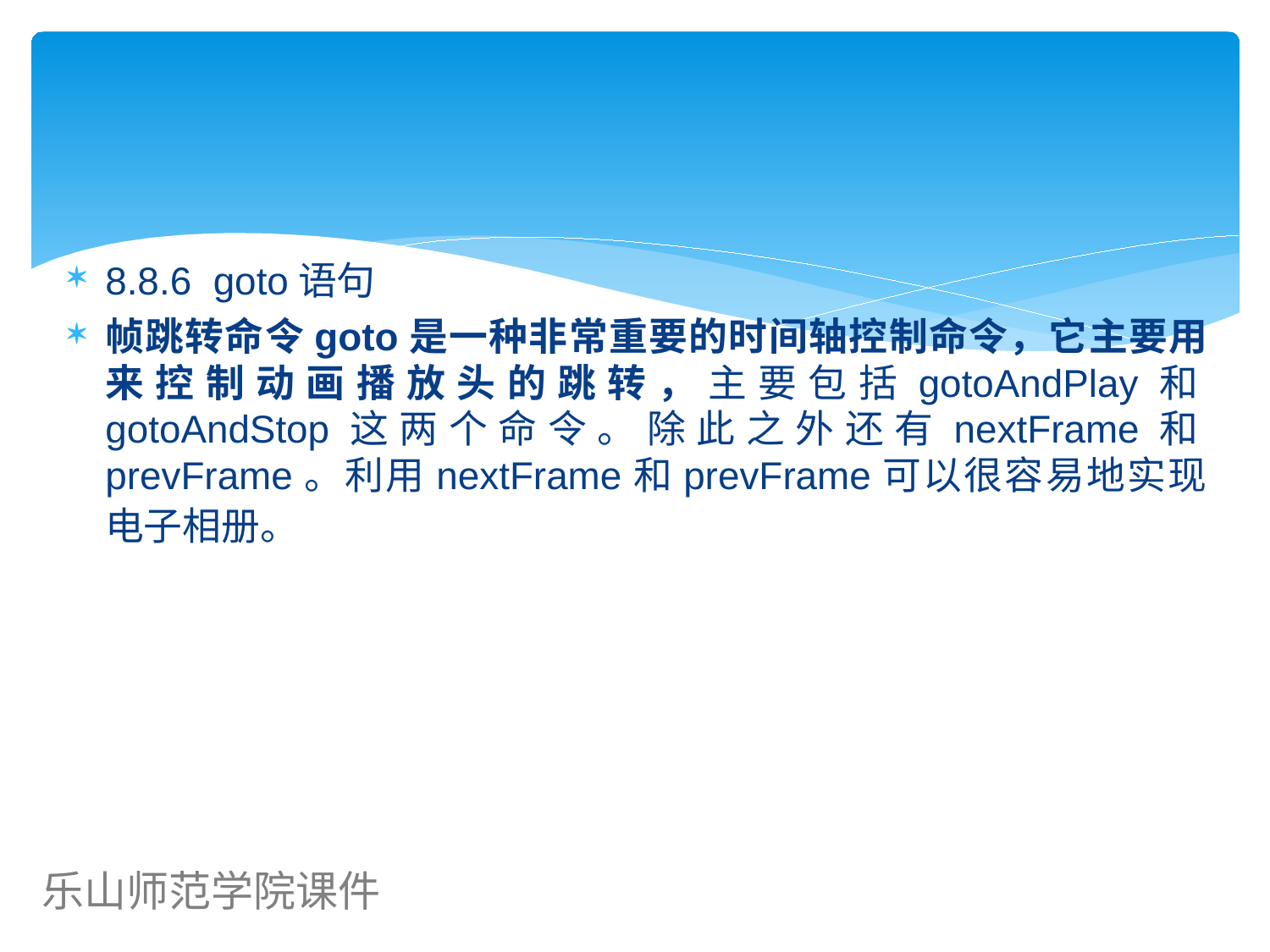

8.8.6  goto语句
帧跳转命令goto是一种非常重要的时间轴控制命令，它主要用来控制动画播放头的跳转，主要包括gotoAndPlay和gotoAndStop这两个命令。除此之外还有nextFrame和prevFrame。利用nextFrame和prevFrame可以很容易地实现电子相册。